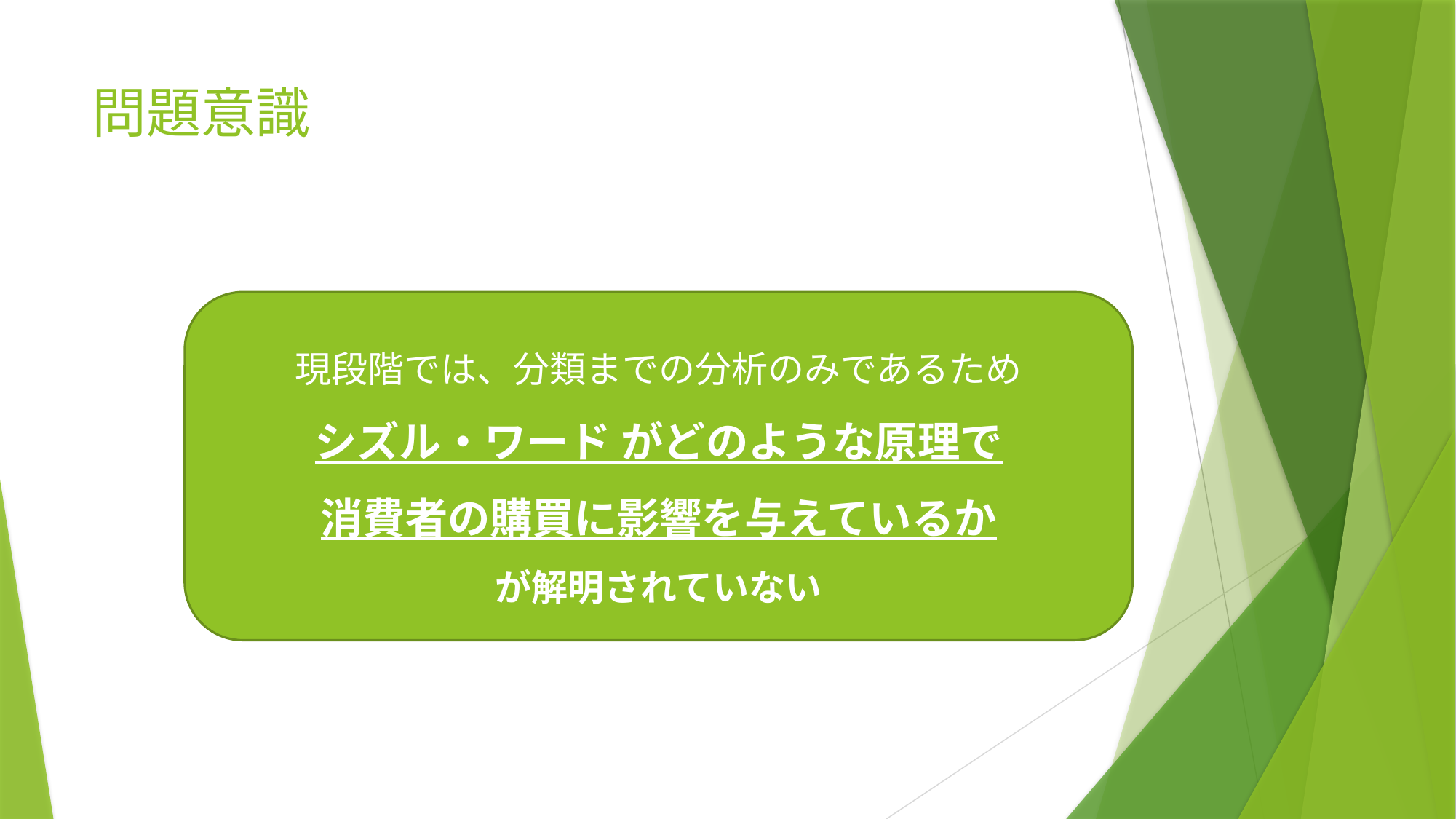

# 問題意識

現段階では、分類までの分析のみであるため
シズル・ワード がどのような原理で
消費者の購買に影響を与えているか
が解明されていない